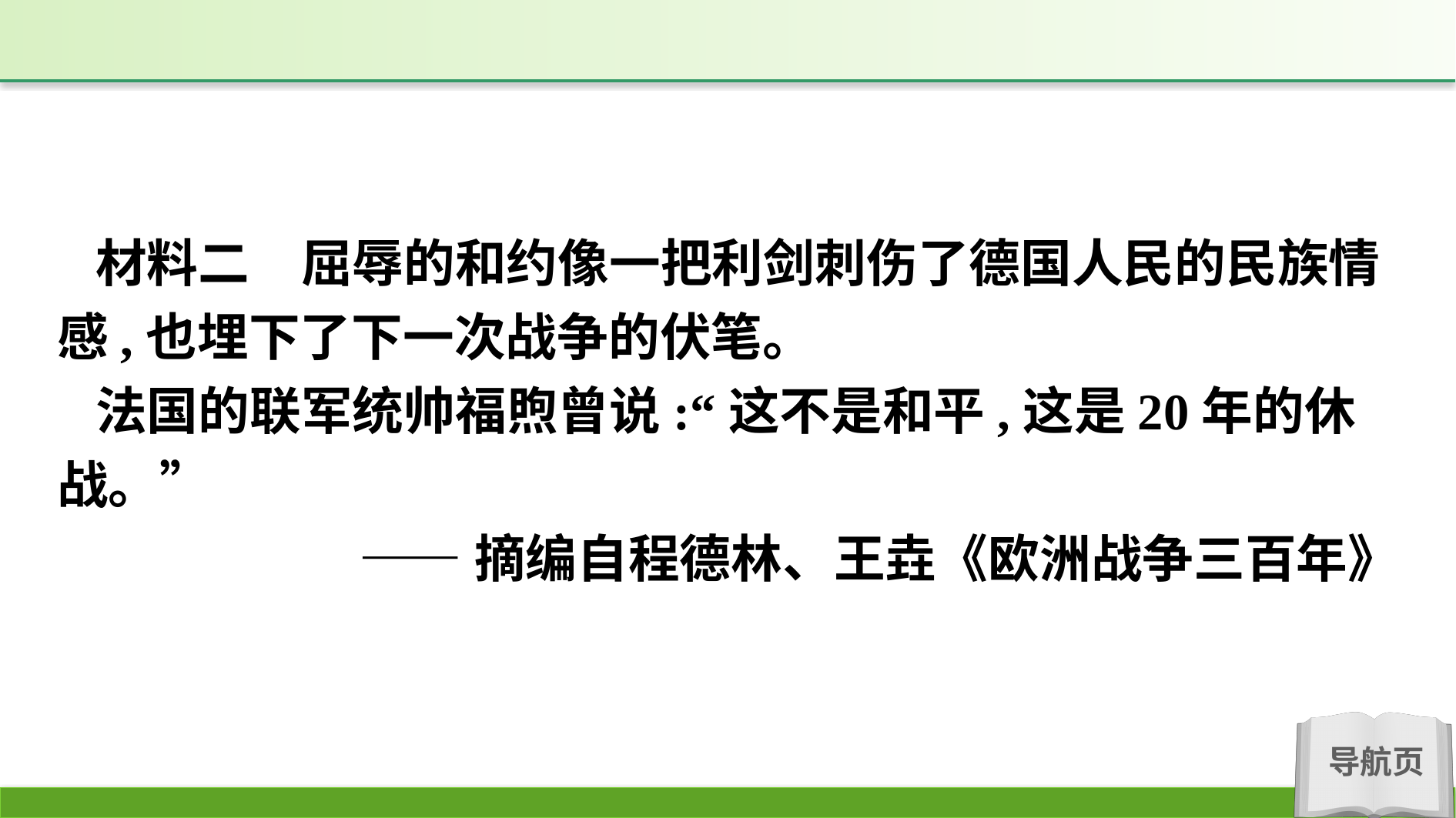

材料二　屈辱的和约像一把利剑刺伤了德国人民的民族情感,也埋下了下一次战争的伏笔。
法国的联军统帅福煦曾说:“这不是和平,这是20年的休战。”
——摘编自程德林、王垚《欧洲战争三百年》